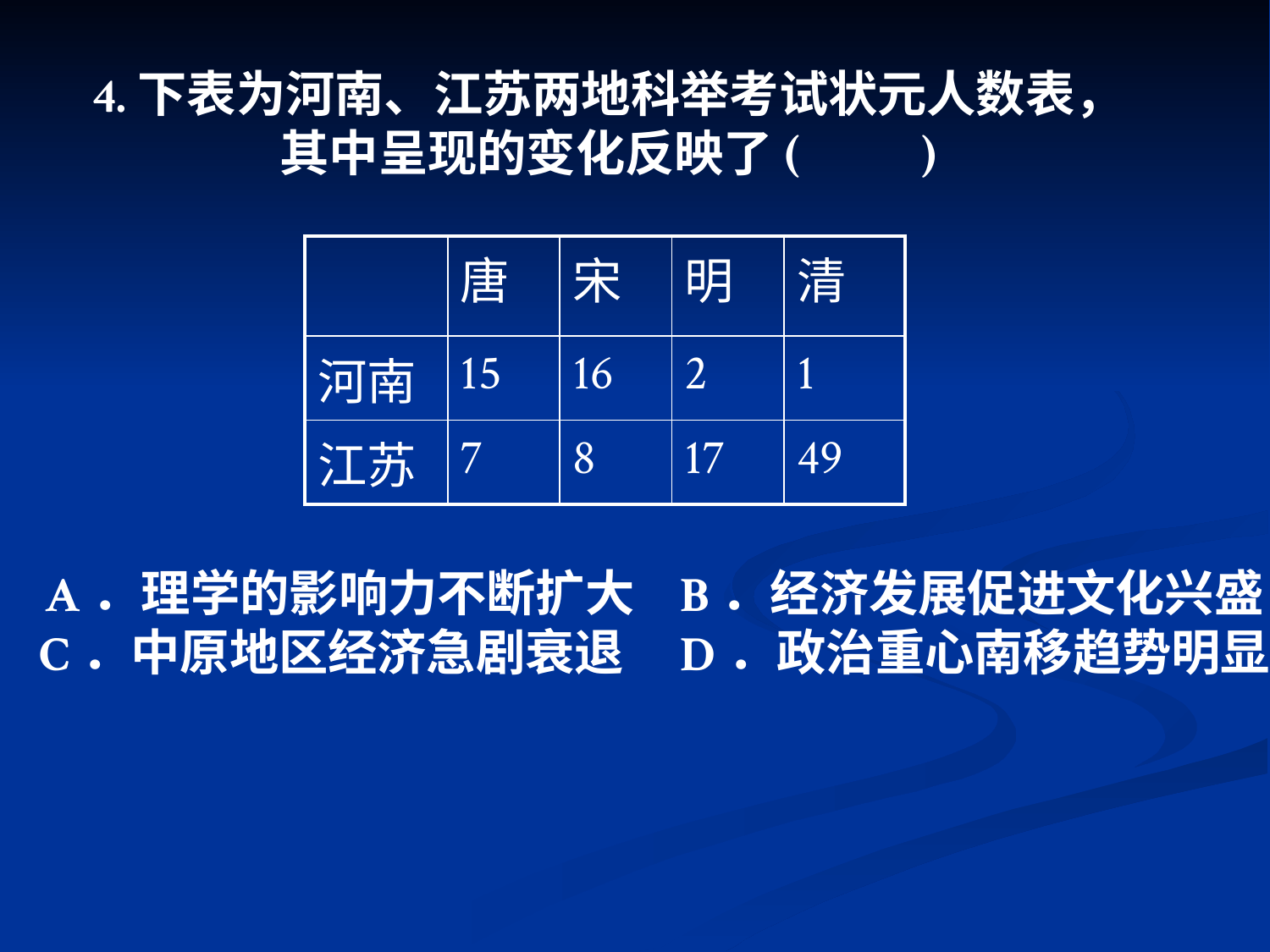

4.下表为河南、江苏两地科举考试状元人数表，
其中呈现的变化反映了(　　)

|  | 唐 | 宋 | 明 | 清 |
| --- | --- | --- | --- | --- |
| 河南 | 15 | 16 | 2 | 1 |
| 江苏 | 7 | 8 | 17 | 49 |
A．理学的影响力不断扩大   B．经济发展促进文化兴盛
C．中原地区经济急剧衰退    D．政治重心南移趋势明显